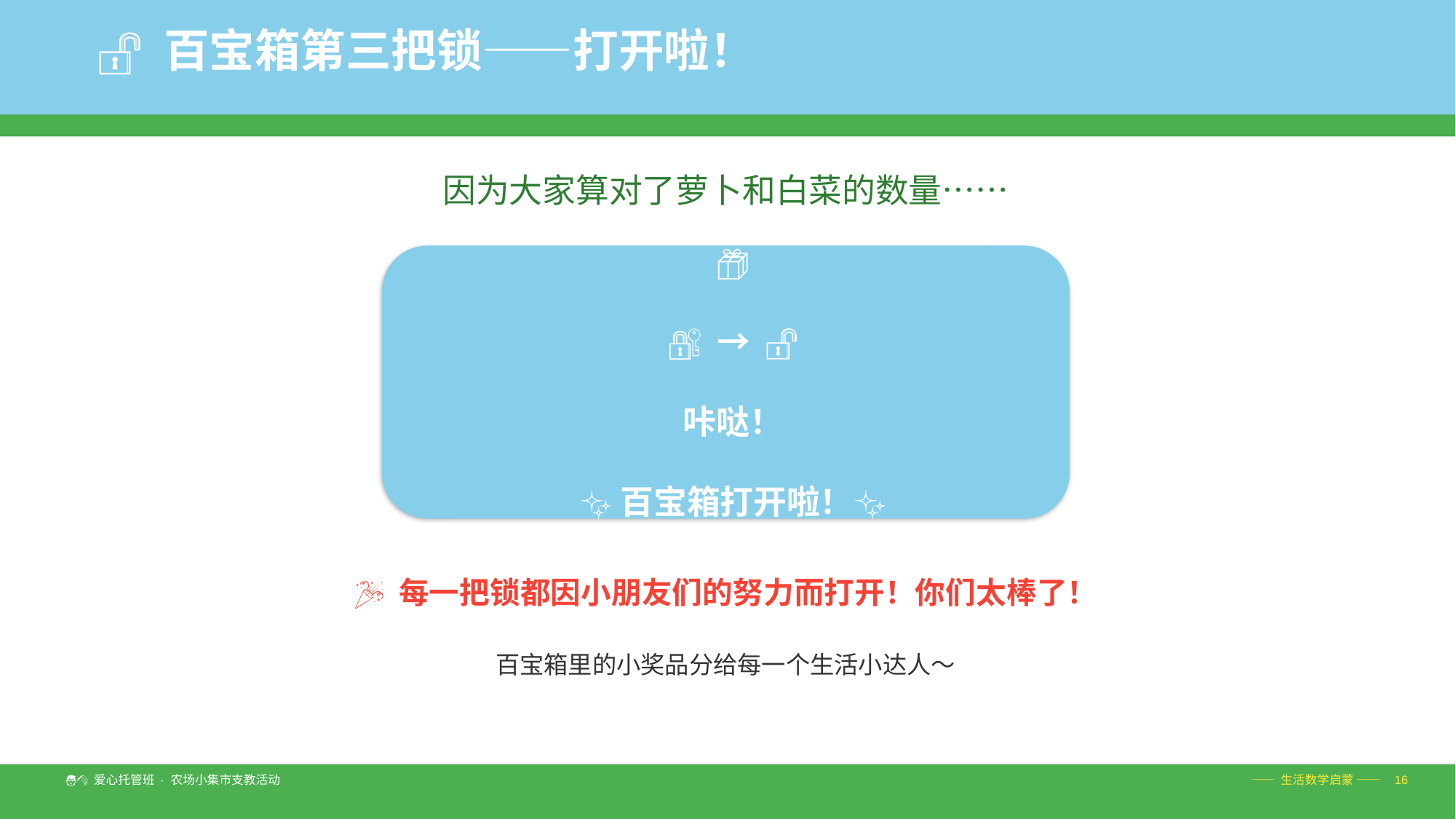

🔓 百宝箱第三把锁——打开啦！

因为大家算对了萝卜和白菜的数量……
📦
🔐  →  🔓
咔哒！
✨ 百宝箱打开啦！✨

🎉 每一把锁都因小朋友们的努力而打开！你们太棒了！
百宝箱里的小奖品分给每一个生活小达人～

🧑‍🌾 爱心托管班 · 农场小集市支教活动
—— 生活数学启蒙 ——    16